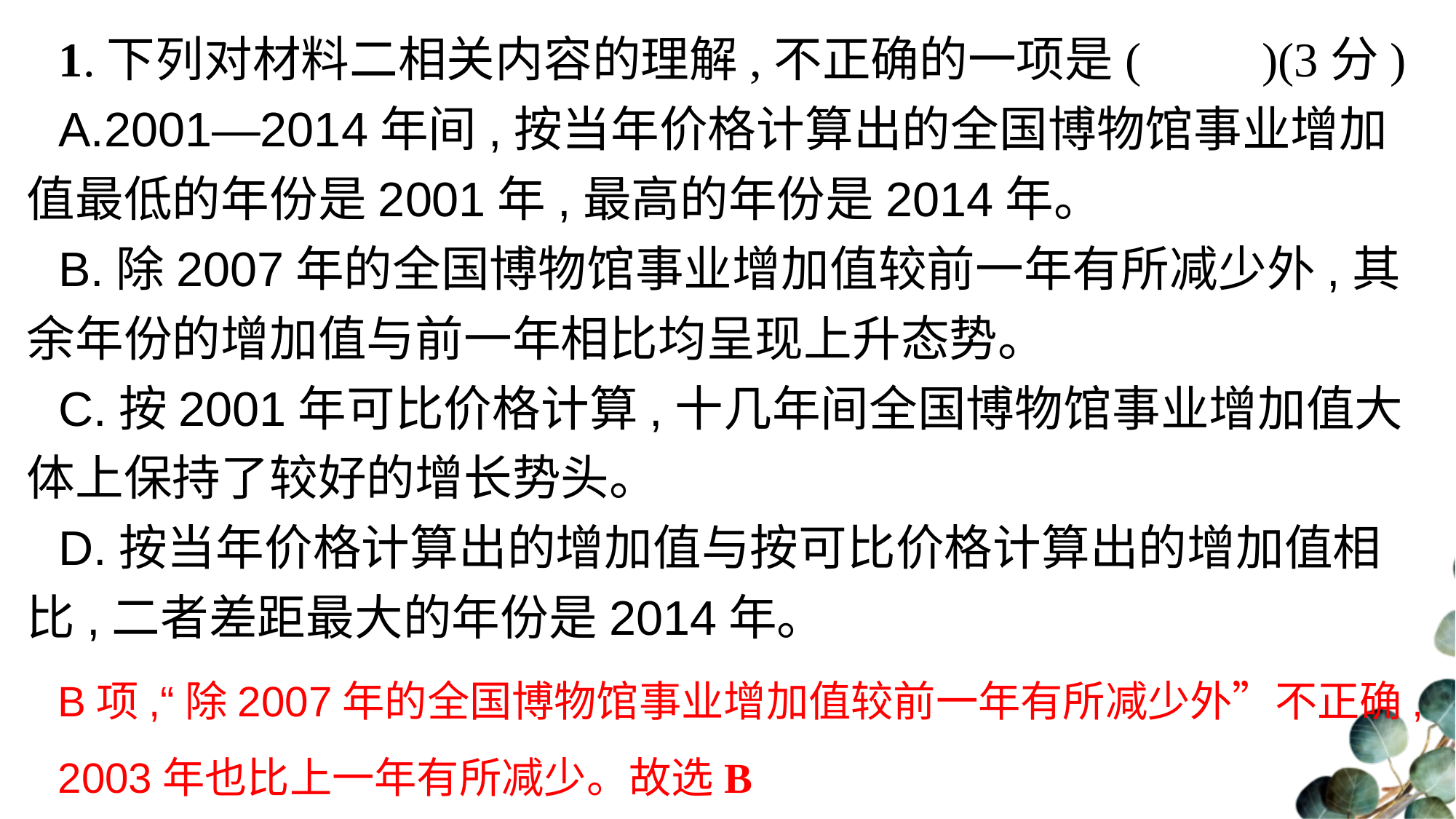

1.下列对材料二相关内容的理解,不正确的一项是(　　)(3分)
A.2001—2014年间,按当年价格计算出的全国博物馆事业增加值最低的年份是2001年,最高的年份是2014年。
B.除2007年的全国博物馆事业增加值较前一年有所减少外,其余年份的增加值与前一年相比均呈现上升态势。
C.按2001年可比价格计算,十几年间全国博物馆事业增加值大体上保持了较好的增长势头。
D.按当年价格计算出的增加值与按可比价格计算出的增加值相比,二者差距最大的年份是2014年。
B项,“除2007年的全国博物馆事业增加值较前一年有所减少外”不正确,2003年也比上一年有所减少。故选B